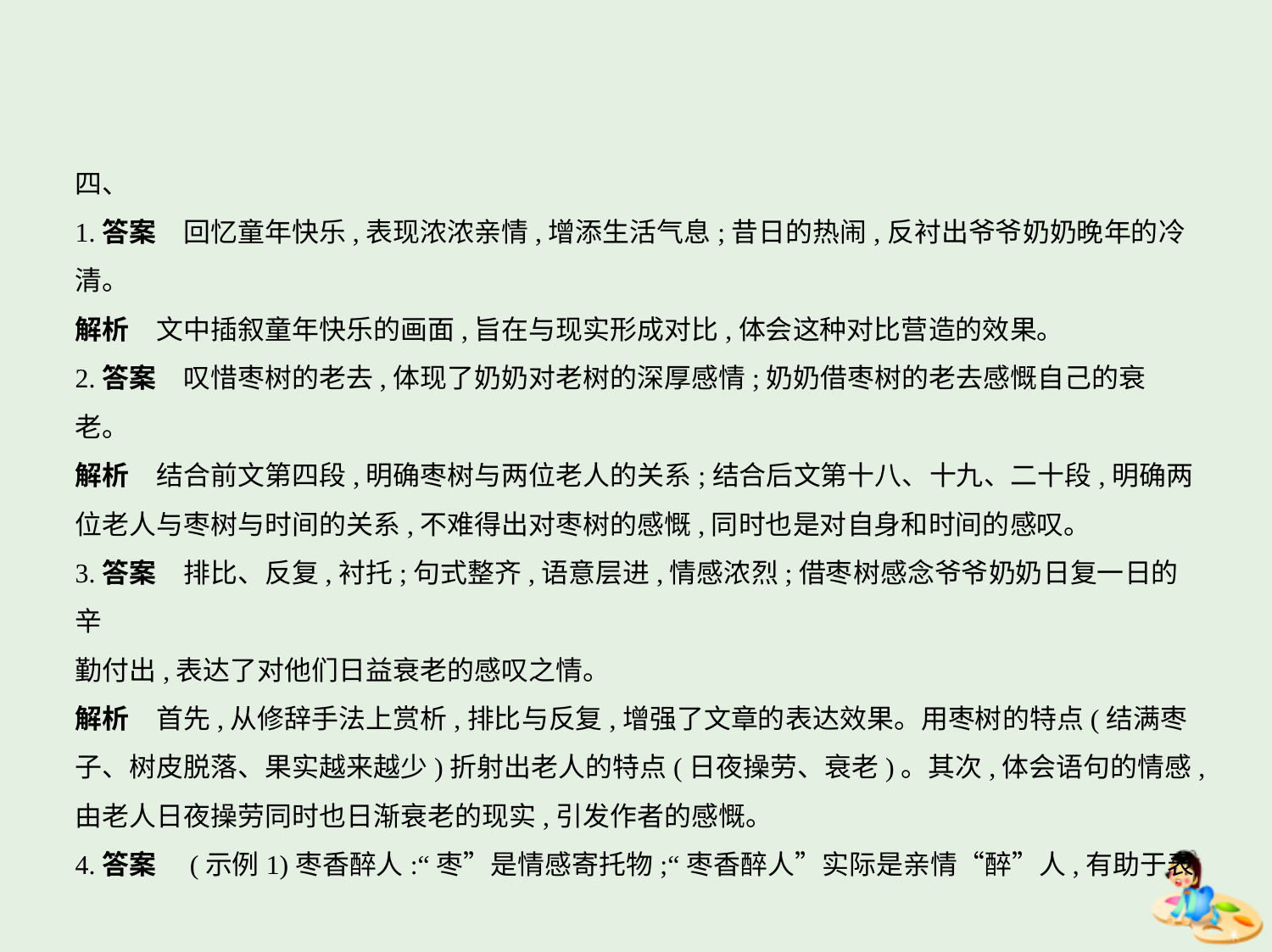

四、
1.答案　回忆童年快乐,表现浓浓亲情,增添生活气息;昔日的热闹,反衬出爷爷奶奶晚年的冷
清。
解析　文中插叙童年快乐的画面,旨在与现实形成对比,体会这种对比营造的效果。
2.答案　叹惜枣树的老去,体现了奶奶对老树的深厚感情;奶奶借枣树的老去感慨自己的衰
老。
解析　结合前文第四段,明确枣树与两位老人的关系;结合后文第十八、十九、二十段,明确两
位老人与枣树与时间的关系,不难得出对枣树的感慨,同时也是对自身和时间的感叹。
3.答案　排比、反复,衬托;句式整齐,语意层进,情感浓烈;借枣树感念爷爷奶奶日复一日的辛
勤付出,表达了对他们日益衰老的感叹之情。
解析　首先,从修辞手法上赏析,排比与反复,增强了文章的表达效果。用枣树的特点(结满枣
子、树皮脱落、果实越来越少)折射出老人的特点(日夜操劳、衰老)。其次,体会语句的情感,
由老人日夜操劳同时也日渐衰老的现实,引发作者的感慨。
4.答案　(示例1)枣香醉人:“枣”是情感寄托物;“枣香醉人”实际是亲情“醉”人,有助于表